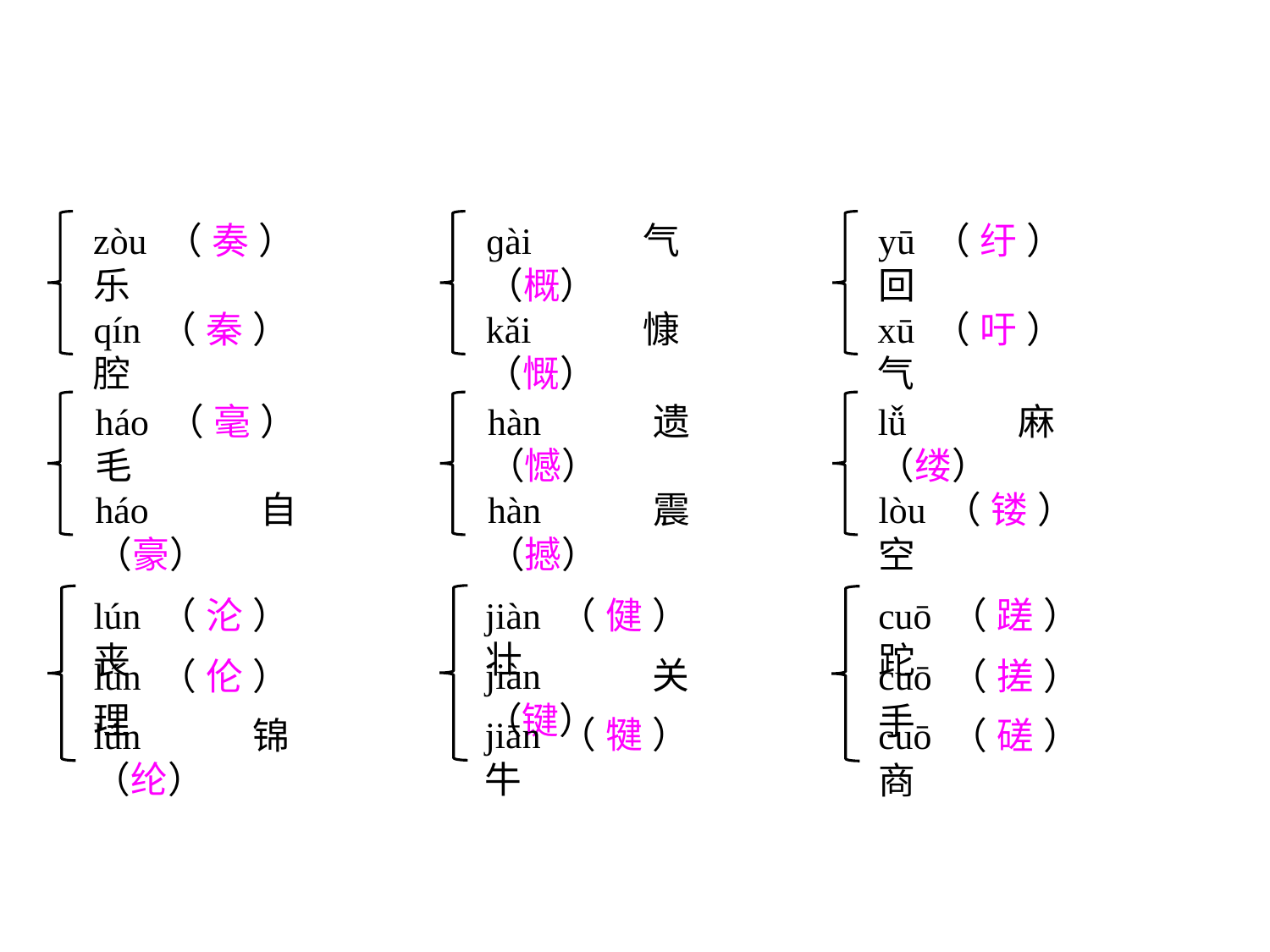

zòu（奏）乐
qín（秦）腔

ɡài气（概）
kǎi慷（慨）

yū（纡）回
xū（吁）气

háo（毫）毛
háo自（豪）

hàn遗（憾）
hàn震（撼）

lǚ麻（缕）
lòu（镂）空

jiàn（健）壮
jiàn关（键）
jiān（犍）牛

lún（沦）丧
lún（伦）理
lún锦（纶）

cuō（蹉）跎
cuō（搓）手
cuō（磋）商